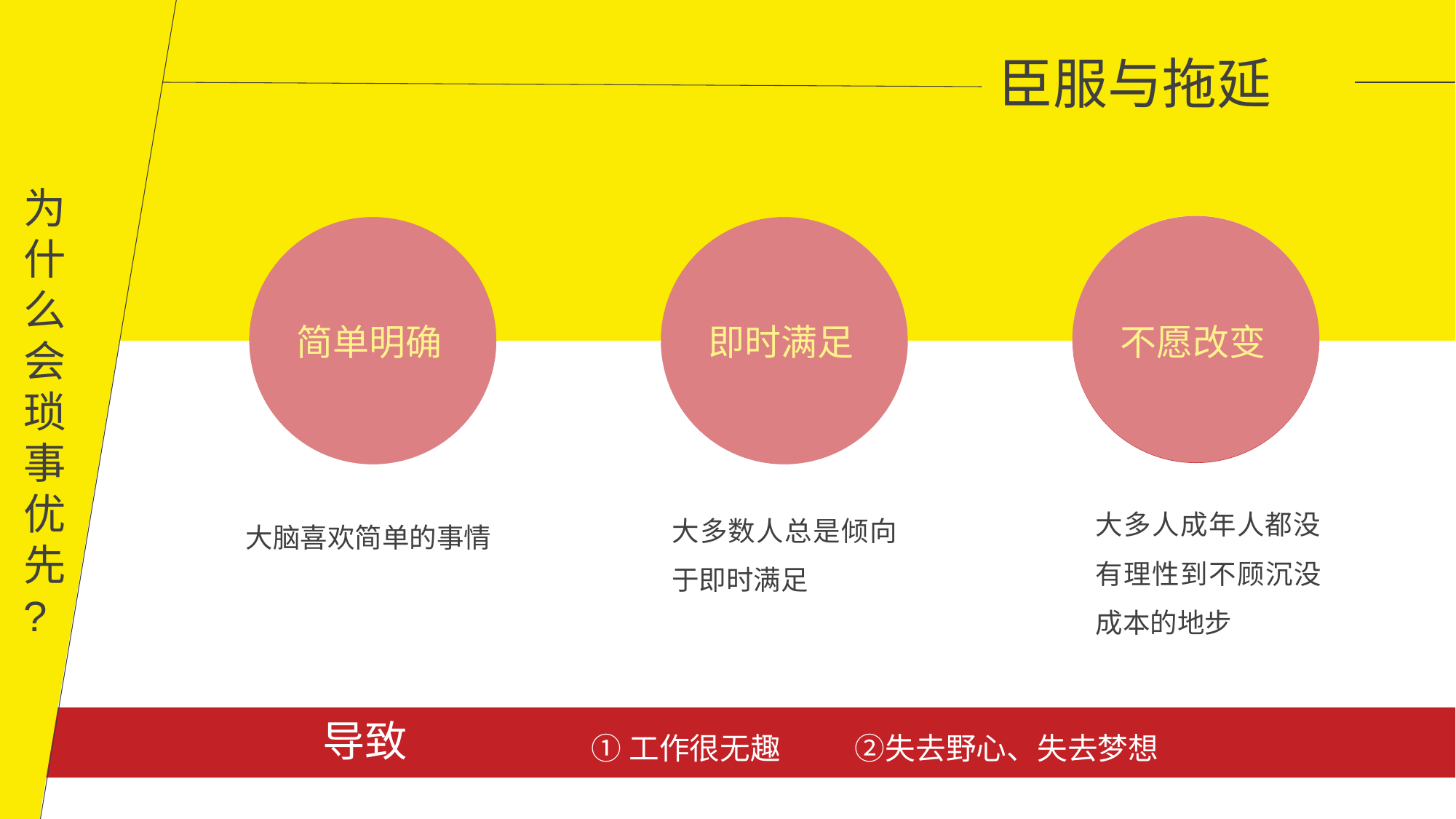

臣服与拖延
为什么会琐事优先?

简单明确
即时满足
不愿改变

大多人成年人都没有理性到不顾沉没成本的地步
大多数人总是倾向于即时满足
大脑喜欢简单的事情
①工作很无趣           ②失去野心、失去梦想

导致